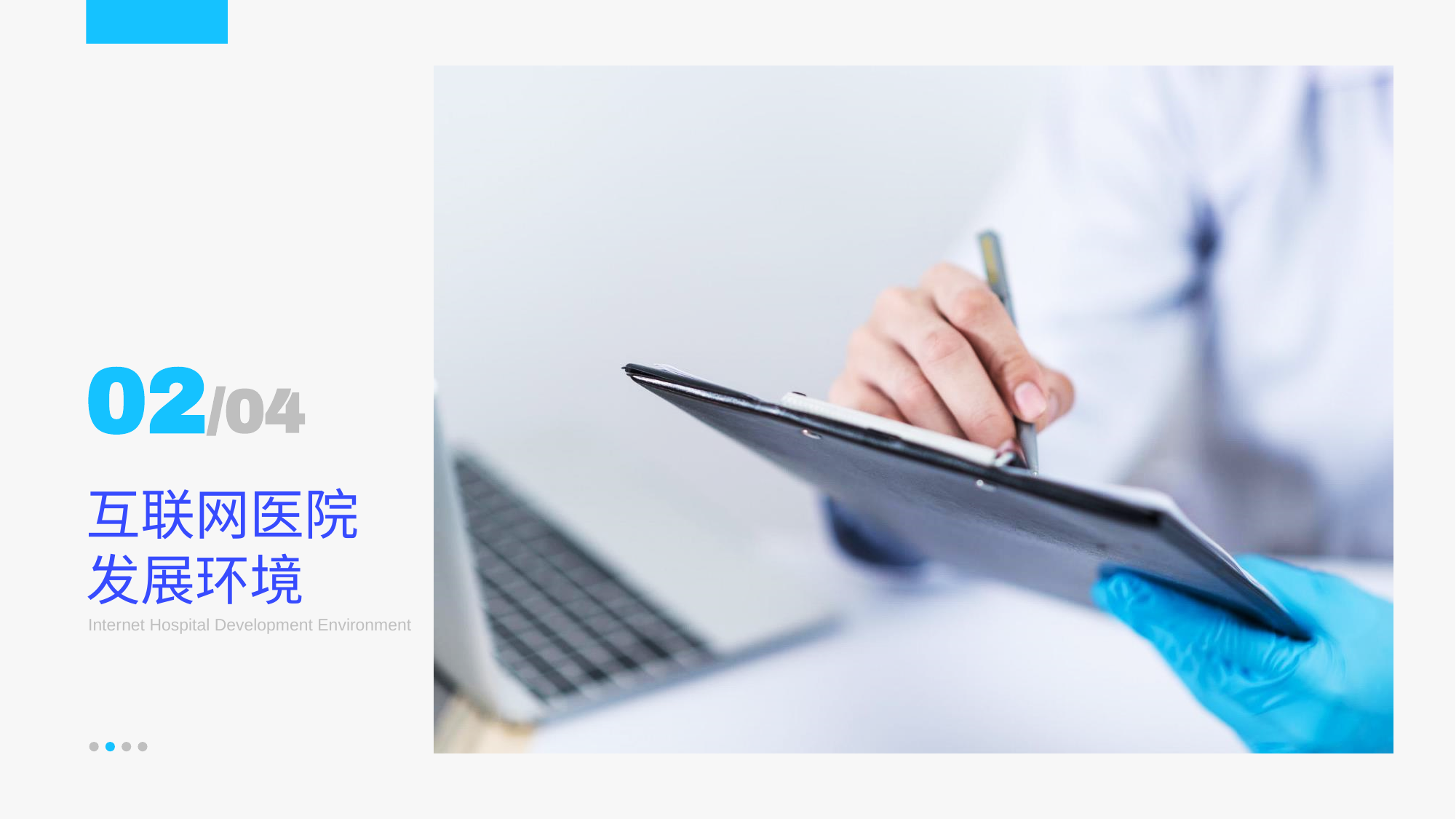

02/04
互联网医院
发展环境
Internet Hospital Development Environment